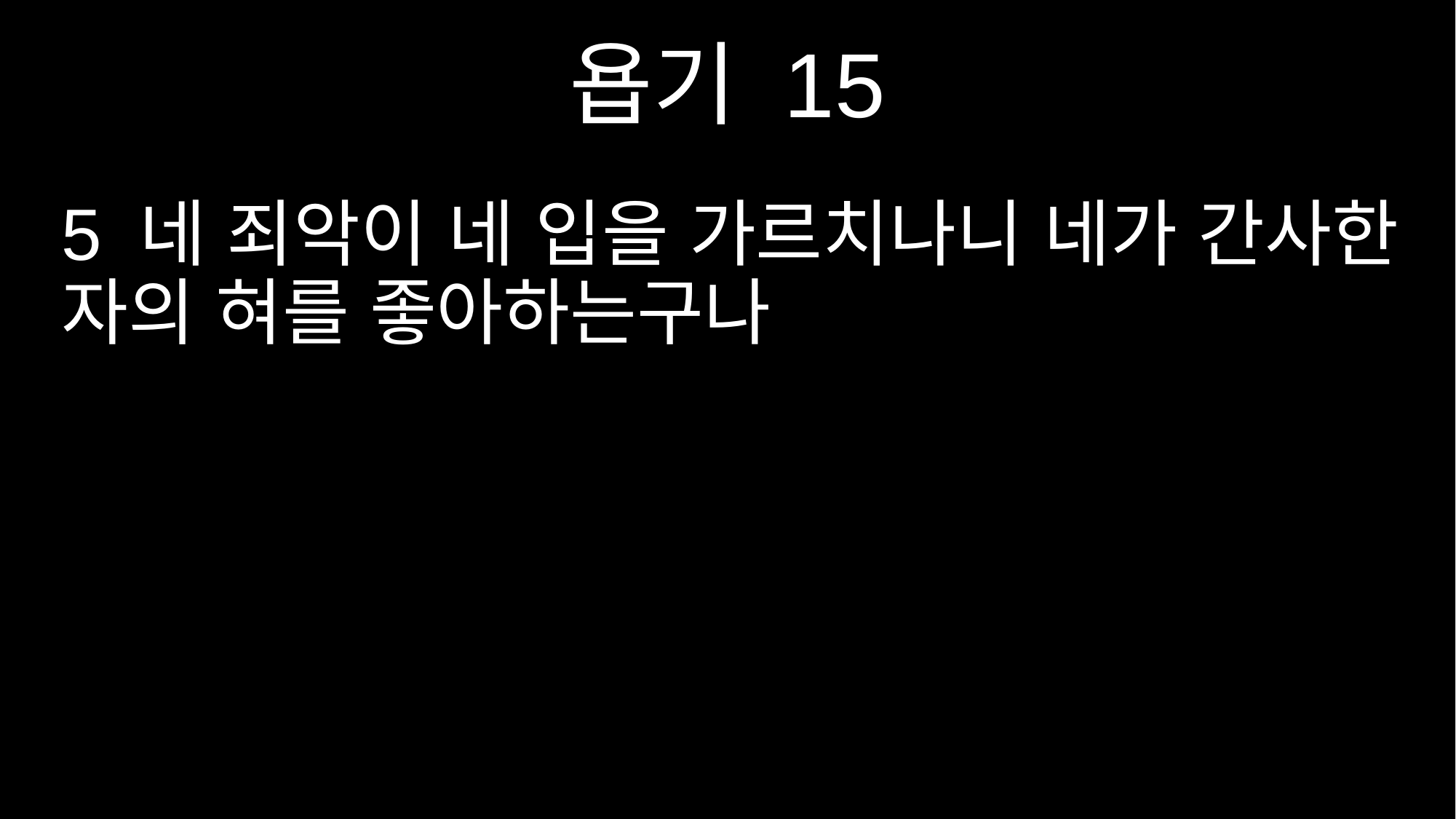

욥기 15
5 네 죄악이 네 입을 가르치나니 네가 간사한 자의 혀를 좋아하는구나